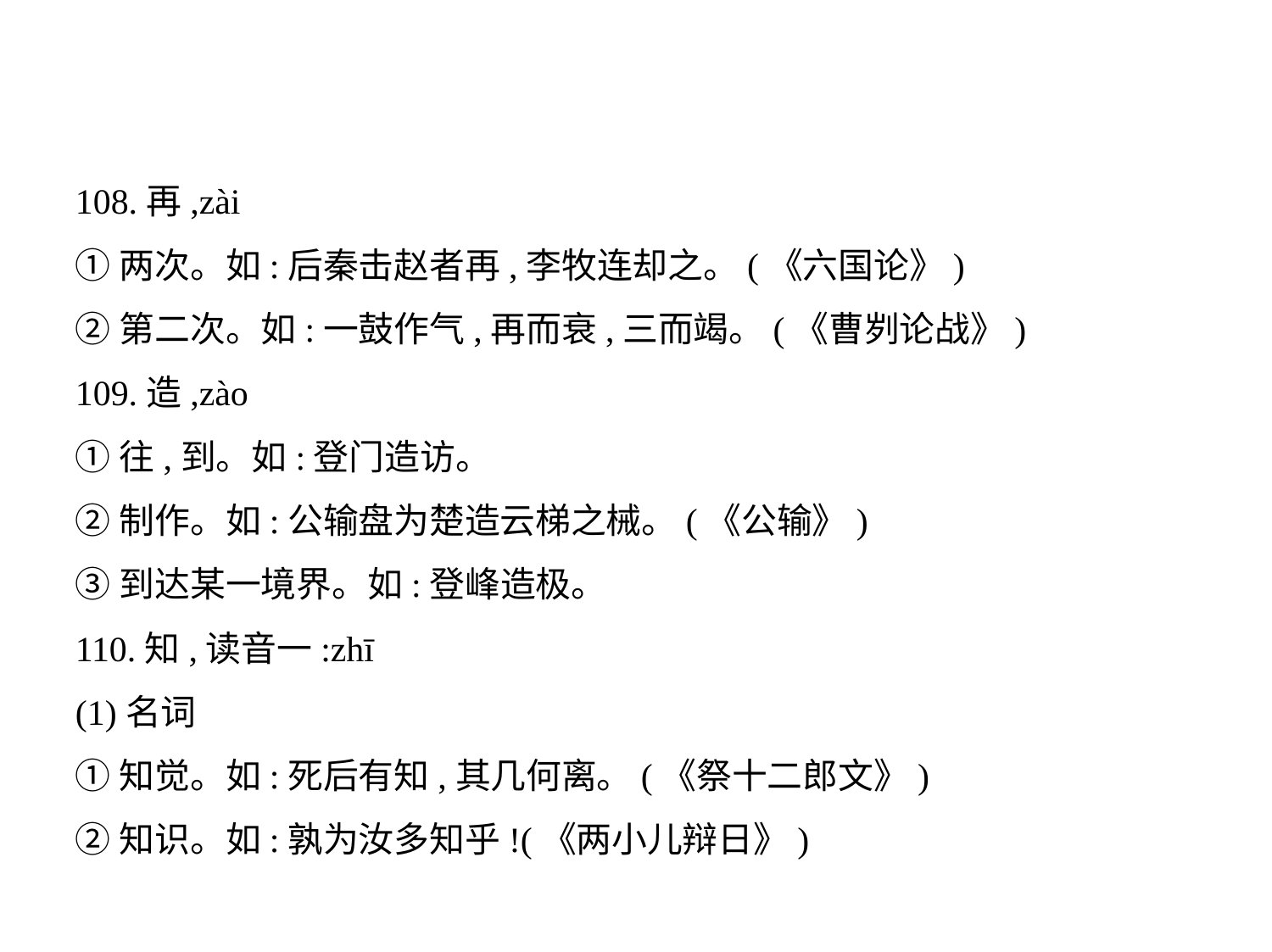

108.再,zài
①两次。如:后秦击赵者再,李牧连却之。(《六国论》)
②第二次。如:一鼓作气,再而衰,三而竭。(《曹刿论战》)
109.造,zào
①往,到。如:登门造访。
②制作。如:公输盘为楚造云梯之械。(《公输》)
③到达某一境界。如:登峰造极。
110.知,读音一:zhī
(1)名词
①知觉。如:死后有知,其几何离。(《祭十二郎文》)
②知识。如:孰为汝多知乎!(《两小儿辩日》)